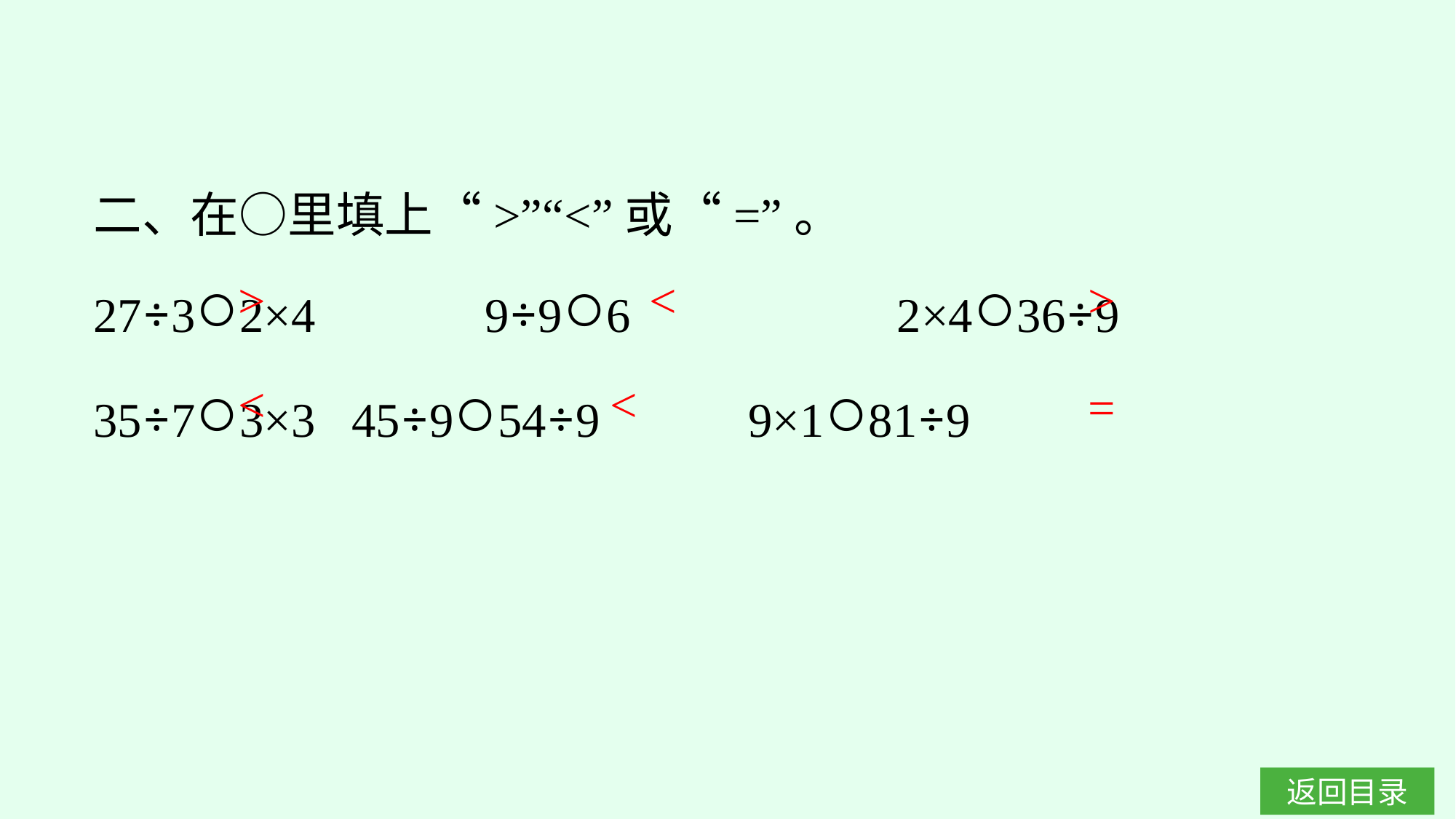

二、在○里填上“>”“<”或“=”。
27÷3○2×4　　　9÷9○6　　　　　2×4○36÷9
35÷7○3×3	45÷9○54÷9		9×1○81÷9
>
<
>
<
<
=